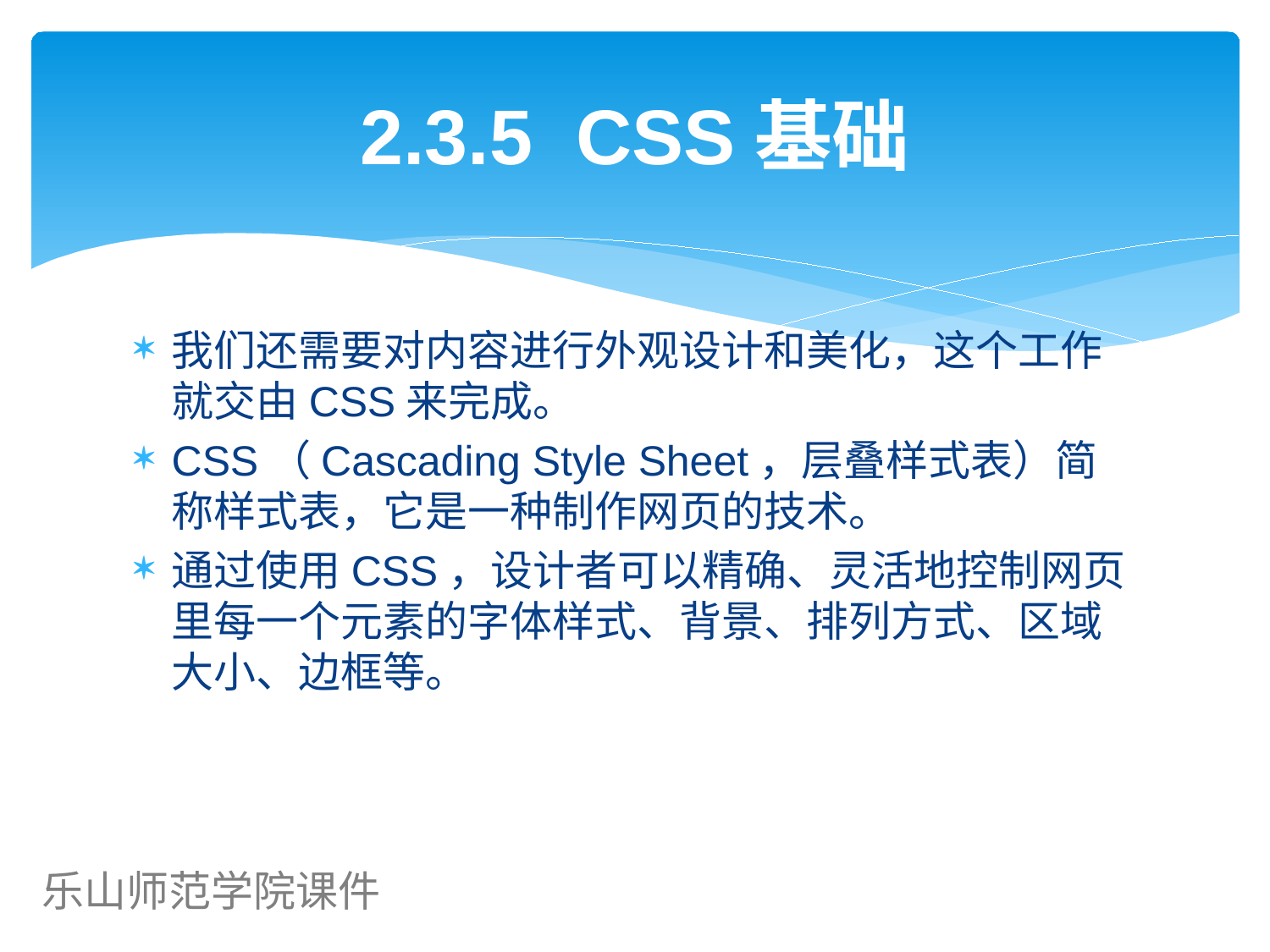

# 2.3.5  CSS基础
我们还需要对内容进行外观设计和美化，这个工作就交由CSS来完成。
CSS（Cascading Style Sheet，层叠样式表）简称样式表，它是一种制作网页的技术。
通过使用CSS，设计者可以精确、灵活地控制网页里每一个元素的字体样式、背景、排列方式、区域大小、边框等。